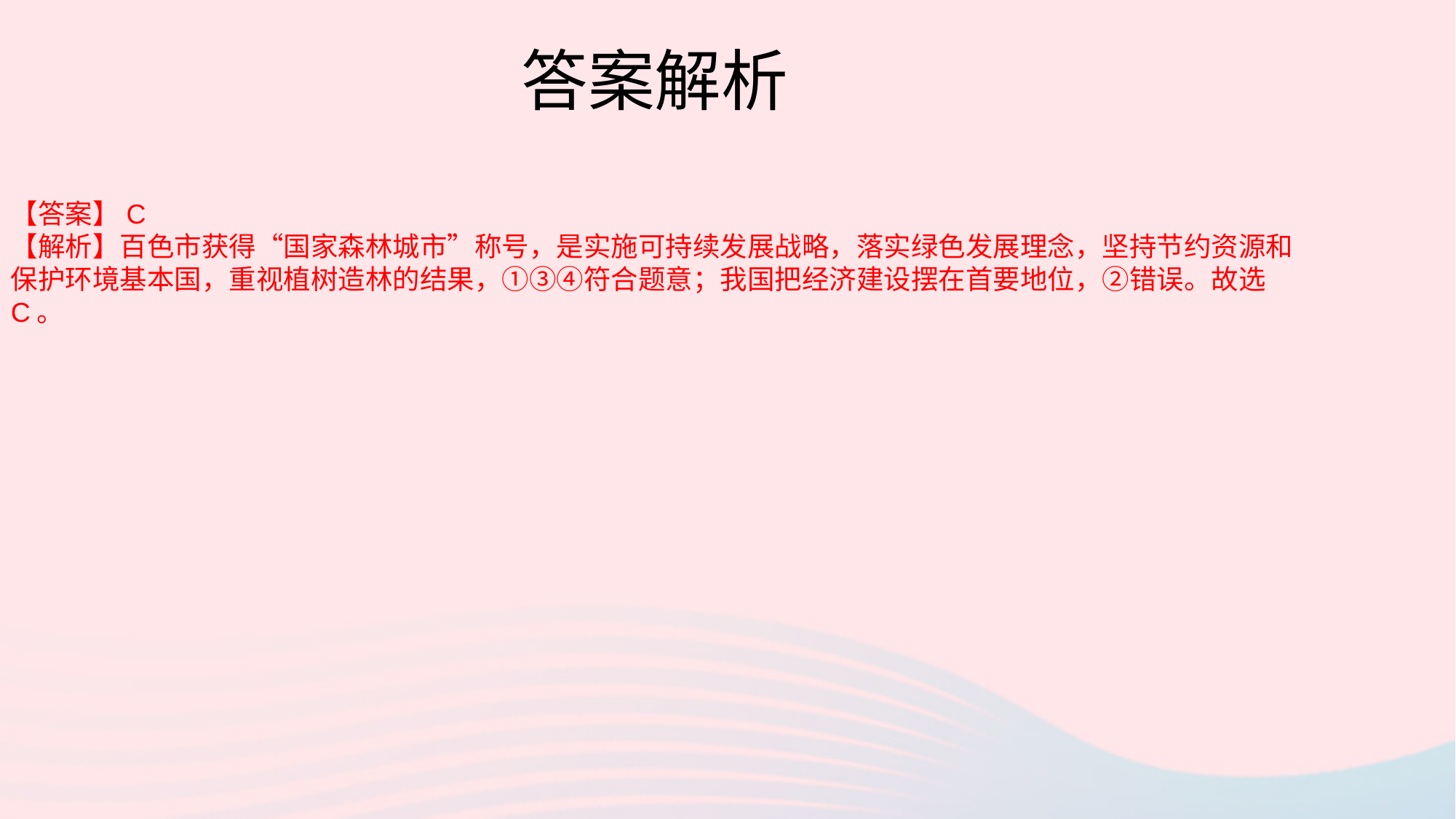

答案解析
【答案】C
【解析】百色市获得“国家森林城市”称号，是实施可持续发展战略，落实绿色发展理念，坚持节约资源和保护环境基本国，重视植树造林的结果，①③④符合题意；我国把经济建设摆在首要地位，②错误。故选C。